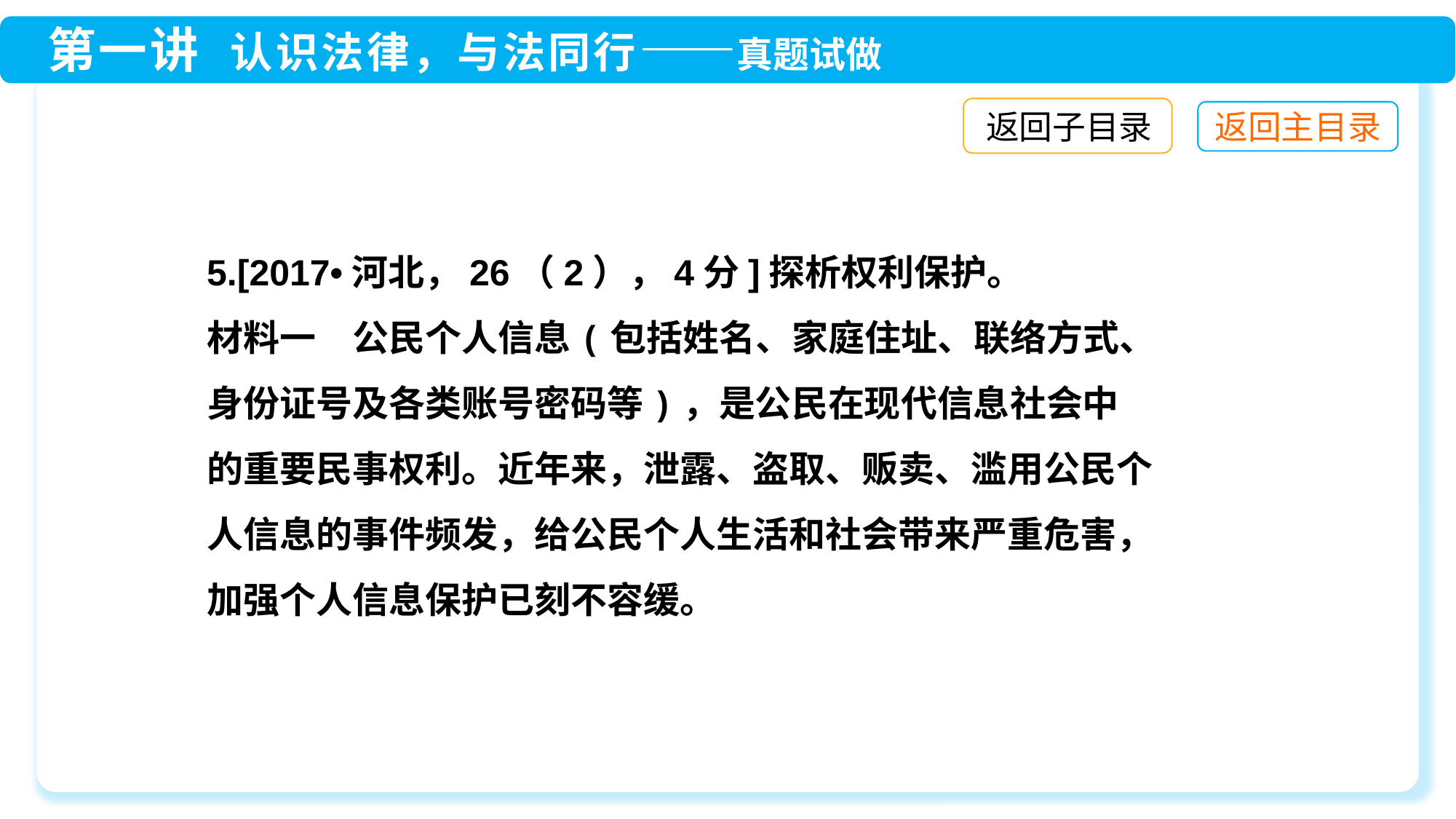

返回子目录

5.[2017•河北，26（2），4分]探析权利保护。
材料一　公民个人信息(包括姓名、家庭住址、联络方式、身份证号及各类账号密码等)，是公民在现代信息社会中的重要民事权利。近年来，泄露、盗取、贩卖、滥用公民个人信息的事件频发，给公民个人生活和社会带来严重危害，加强个人信息保护已刻不容缓。